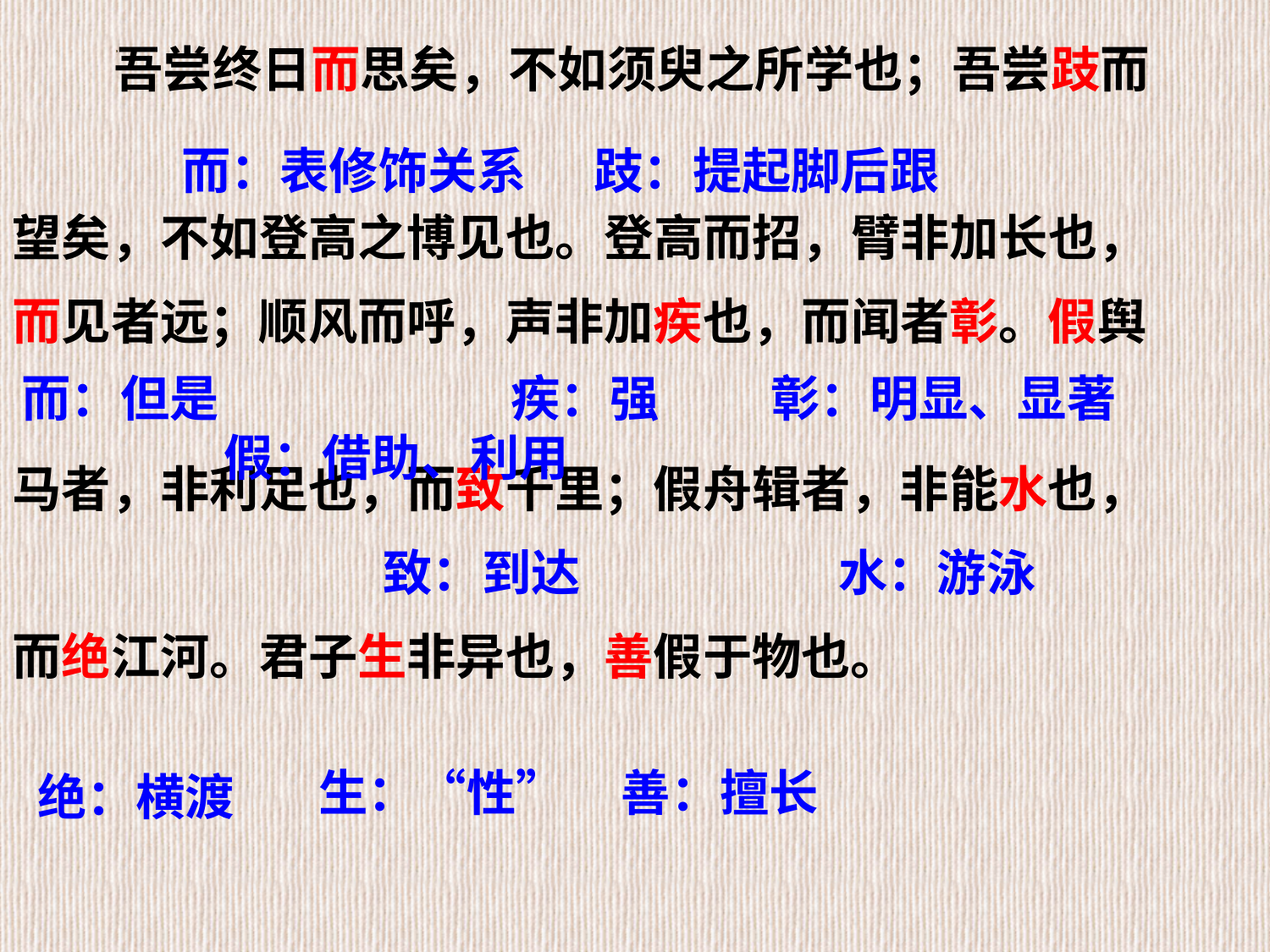

吾尝终日而思矣，不如须臾之所学也；吾尝跂而

望矣，不如登高之博见也。登高而招，臂非加长也，
而见者远；顺风而呼，声非加疾也，而闻者彰。假舆

马者，非利足也，而致千里；假舟辑者，非能水也，
                                致：到达                       水：游泳
而绝江河。君子生非异也，善假于物也。
          而：表修饰关系      跂：提起脚后跟
而：但是                          疾：强          彰：明显、显著                    假：借助、利用

绝：横渡
生：“性”     善：擅长